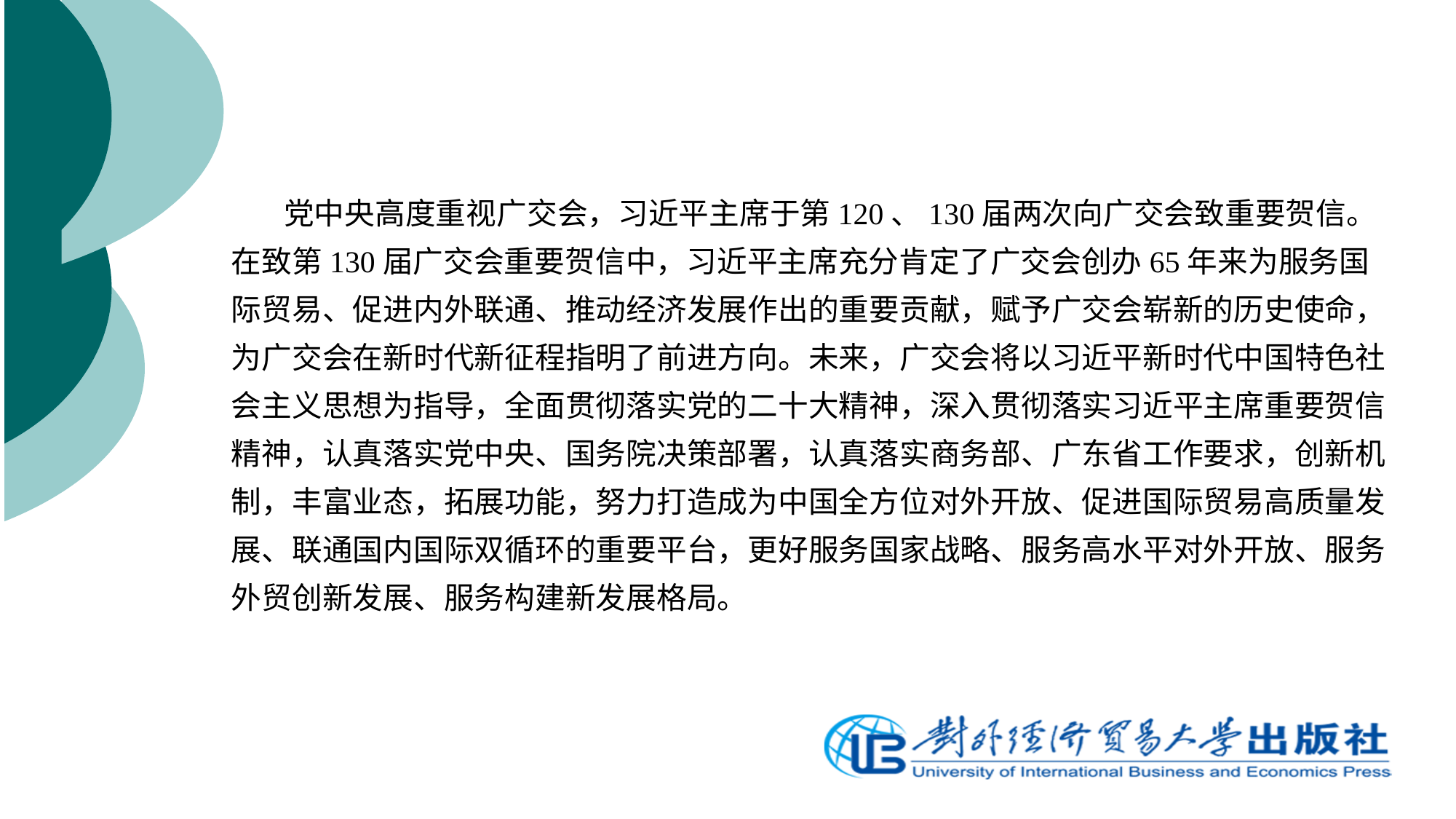

党中央高度重视广交会，习近平主席于第120、130届两次向广交会致重要贺信。在致第130届广交会重要贺信中，习近平主席充分肯定了广交会创办65年来为服务国际贸易、促进内外联通、推动经济发展作出的重要贡献，赋予广交会崭新的历史使命，为广交会在新时代新征程指明了前进方向。未来，广交会将以习近平新时代中国特色社会主义思想为指导，全面贯彻落实党的二十大精神，深入贯彻落实习近平主席重要贺信精神，认真落实党中央、国务院决策部署，认真落实商务部、广东省工作要求，创新机制，丰富业态，拓展功能，努力打造成为中国全方位对外开放、促进国际贸易高质量发展、联通国内国际双循环的重要平台，更好服务国家战略、服务高水平对外开放、服务外贸创新发展、服务构建新发展格局。